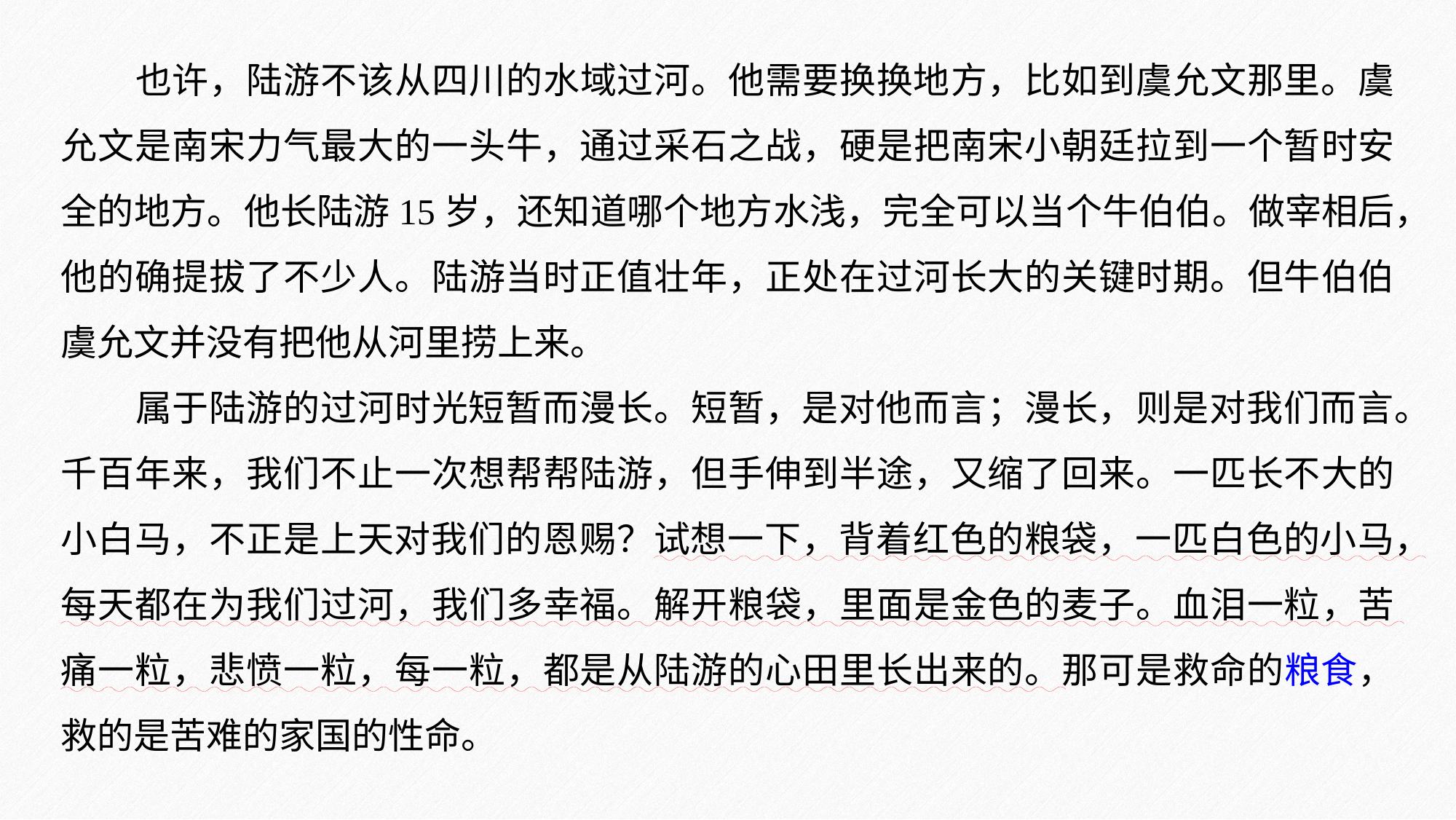

也许，陆游不该从四川的水域过河。他需要换换地方，比如到虞允文那里。虞允文是南宋力气最大的一头牛，通过采石之战，硬是把南宋小朝廷拉到一个暂时安全的地方。他长陆游15岁，还知道哪个地方水浅，完全可以当个牛伯伯。做宰相后，他的确提拔了不少人。陆游当时正值壮年，正处在过河长大的关键时期。但牛伯伯虞允文并没有把他从河里捞上来。
属于陆游的过河时光短暂而漫长。短暂，是对他而言；漫长，则是对我们而言。千百年来，我们不止一次想帮帮陆游，但手伸到半途，又缩了回来。一匹长不大的小白马，不正是上天对我们的恩赐？试想一下，背着红色的粮袋，一匹白色的小马，每天都在为我们过河，我们多幸福。解开粮袋，里面是金色的麦子。血泪一粒，苦痛一粒，悲愤一粒，每一粒，都是从陆游的心田里长出来的。那可是救命的粮食，救的是苦难的家国的性命。